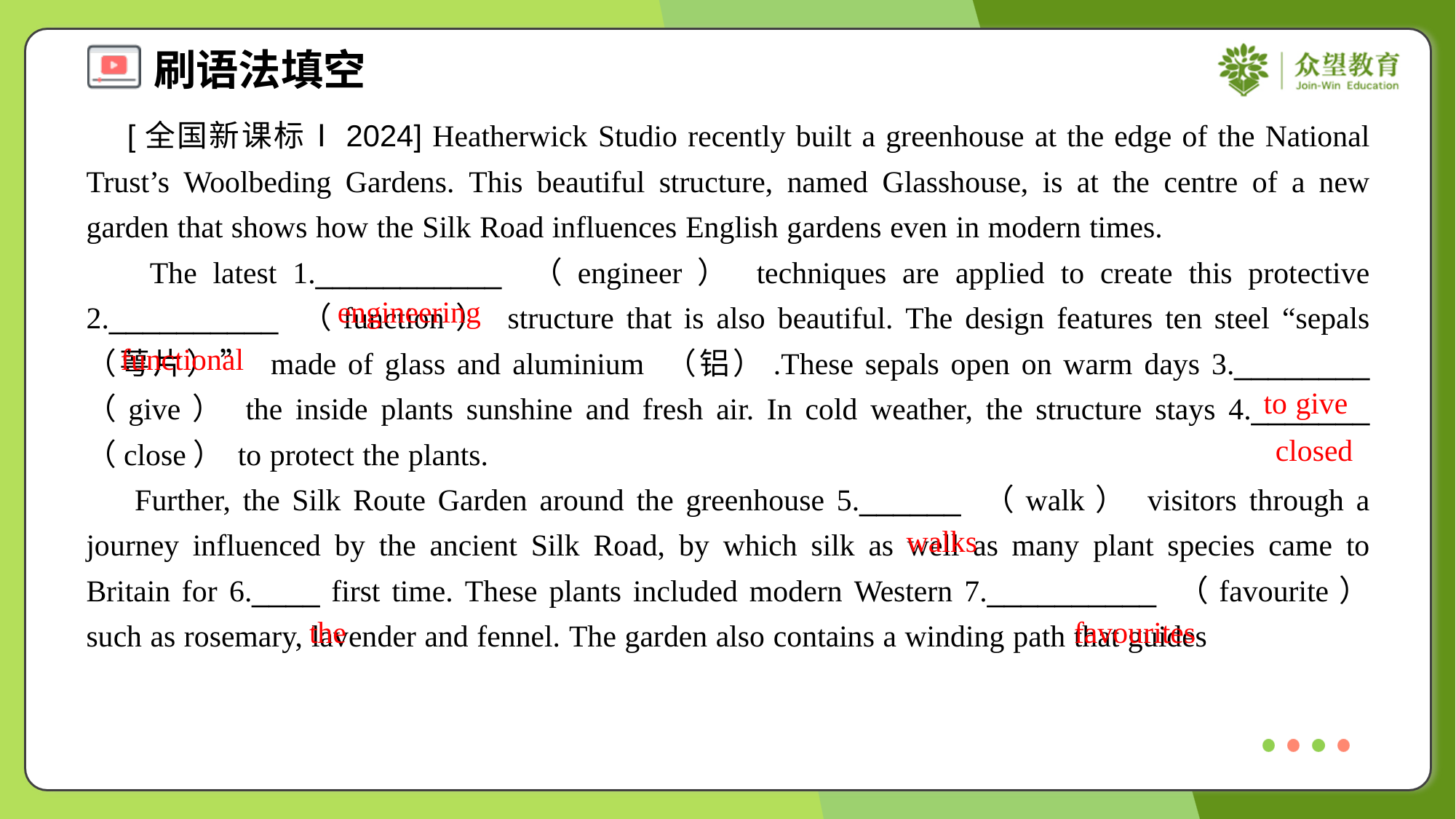

[全国新课标Ⅰ2024] Heatherwick Studio recently built a greenhouse at the edge of the National Trust’s Woolbeding Gardens. This beautiful structure, named Glasshouse, is at the centre of a new garden that shows how the Silk Road influences English gardens even in modern times.
    The latest 1.___________ （engineer） techniques are applied to create this protective 2.__________ （function） structure that is also beautiful. The design features ten steel “sepals （萼片）” made of glass and aluminium （铝）.These sepals open on warm days 3.________ （give） the inside plants sunshine and fresh air. In cold weather, the structure stays 4._______ （close） to protect the plants.
    Further, the Silk Route Garden around the greenhouse 5.______ （walk） visitors through a journey influenced by the ancient Silk Road, by which silk as well as many plant species came to Britain for 6.____ first time. These plants included modern Western 7.__________ （favourite） such as rosemary, lavender and fennel. The garden also contains a winding path that guides
engineering
functional
to give
closed
walks
the
favourites